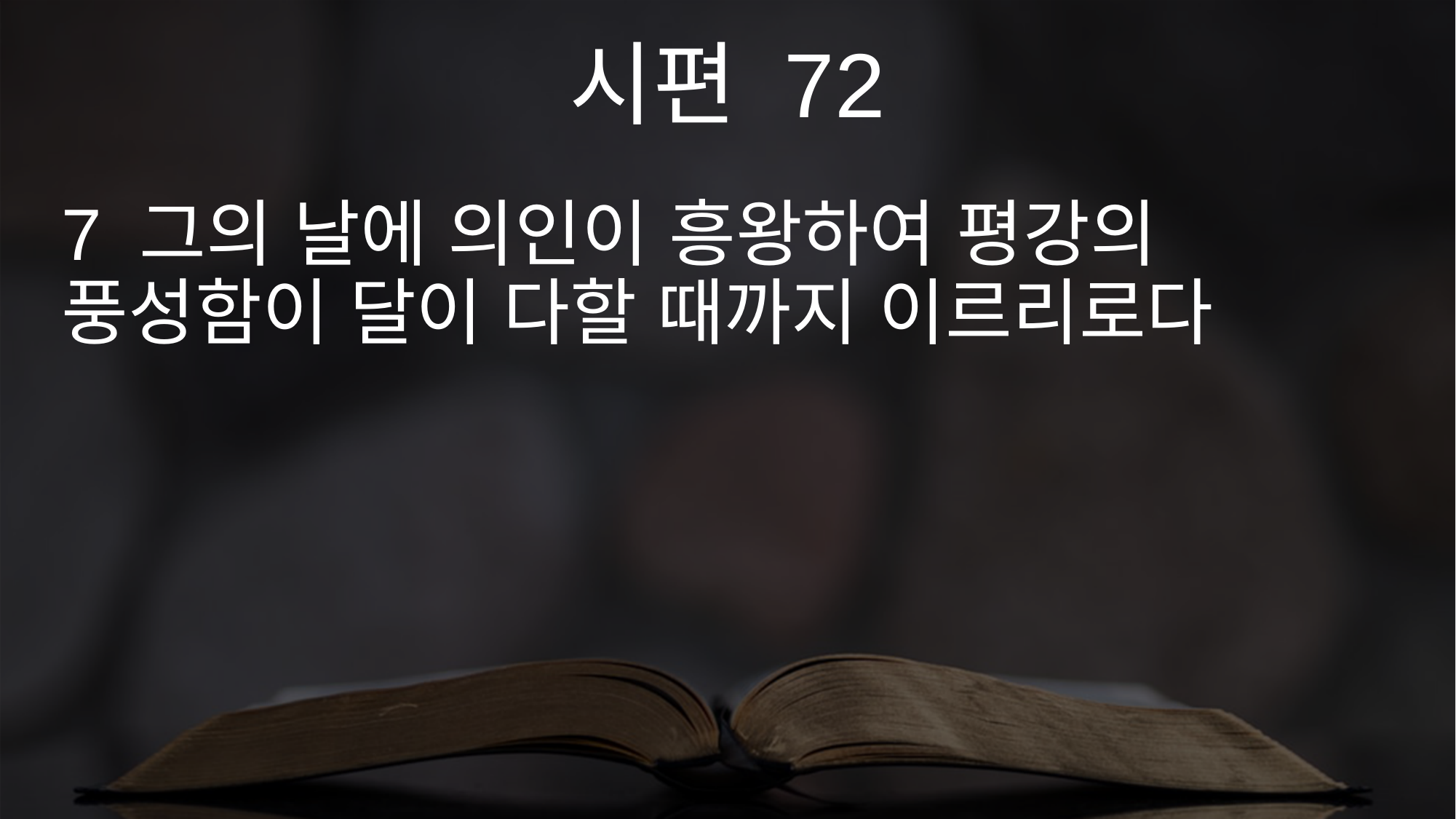

시편 72
7 그의 날에 의인이 흥왕하여 평강의 풍성함이 달이 다할 때까지 이르리로다